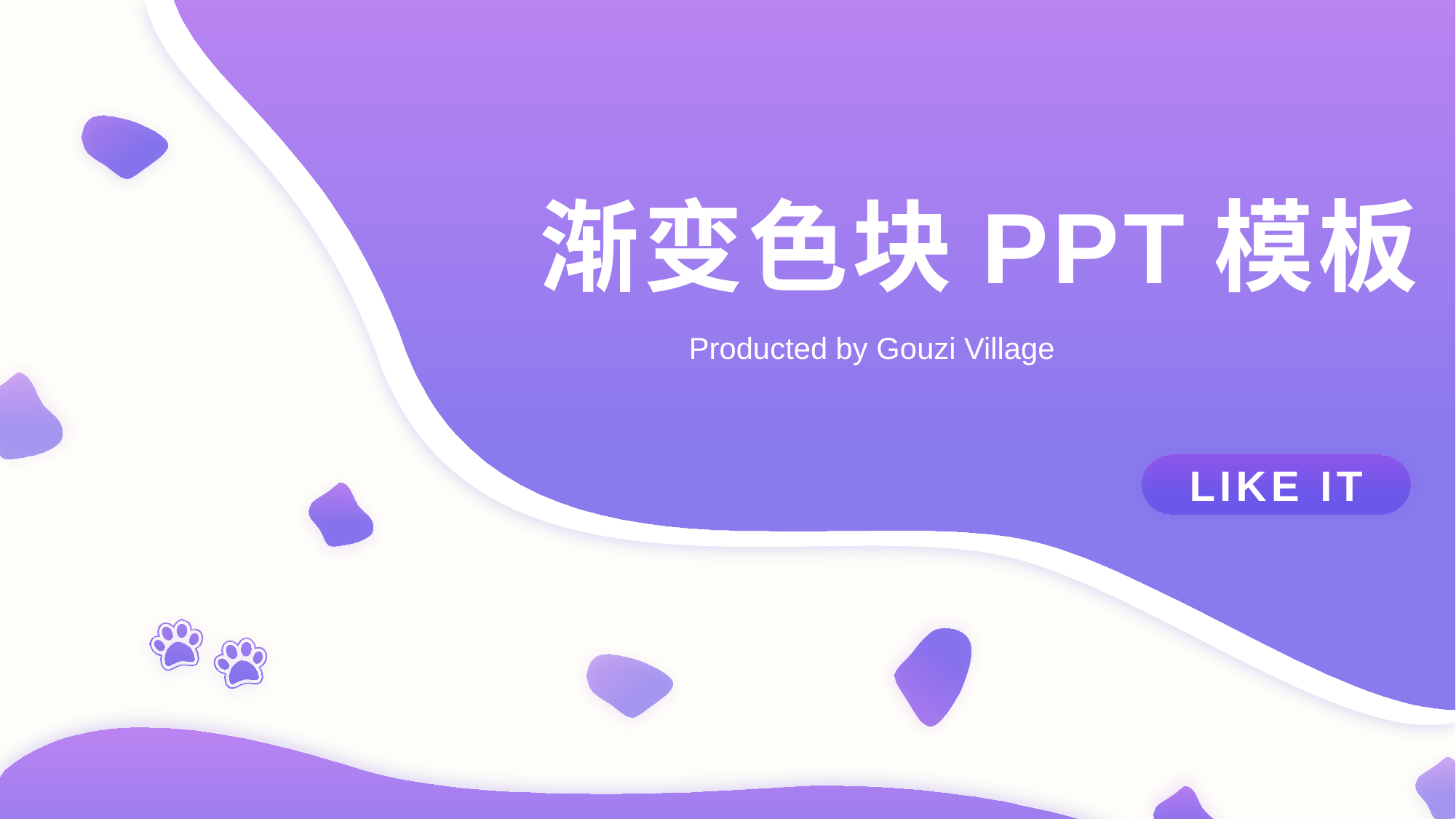

渐变色块PPT模板
Producted by Gouzi Village

LIKE IT